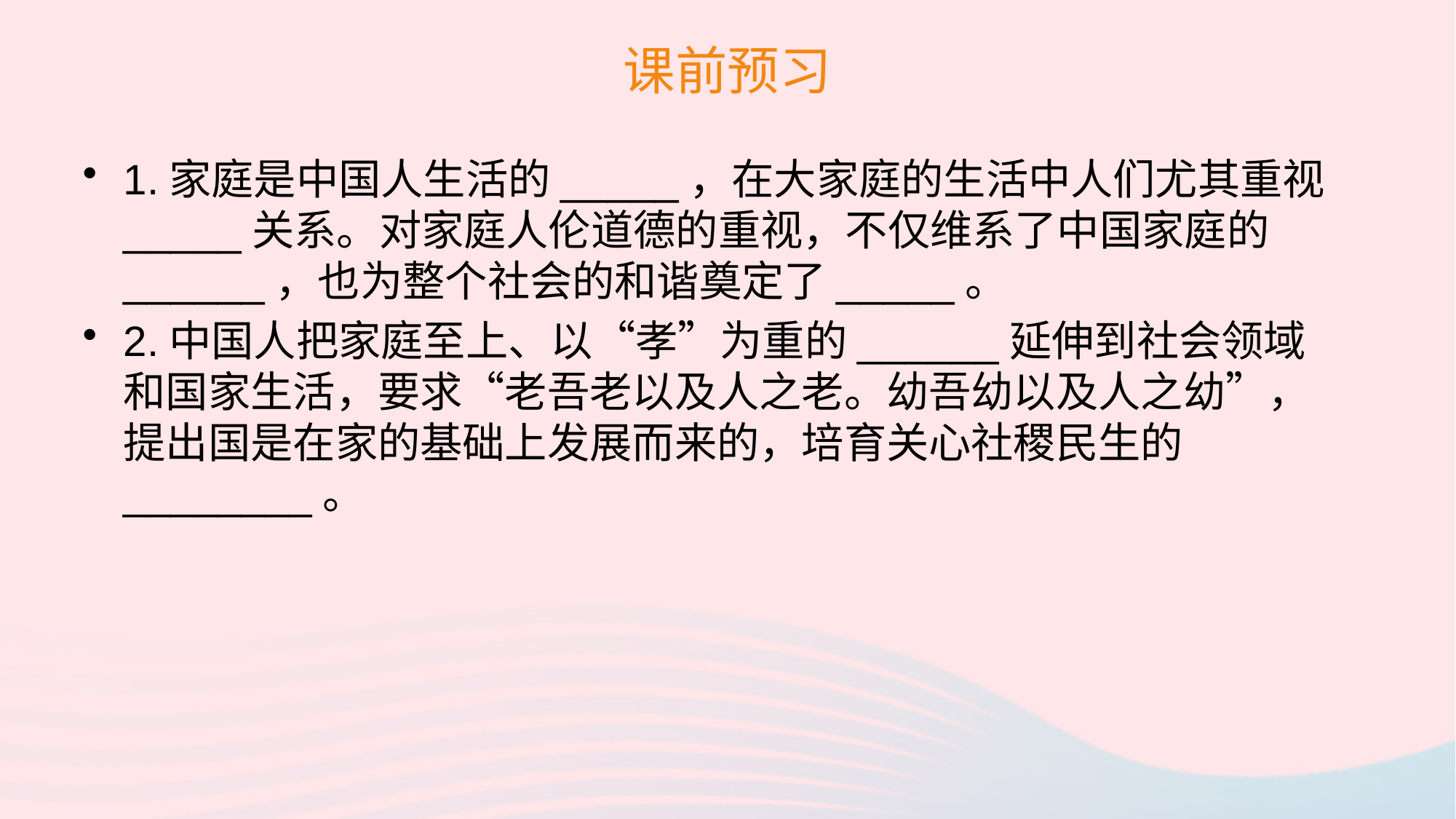

# 课前预习
1.家庭是中国人生活的_____，在大家庭的生活中人们尤其重视_____关系。对家庭人伦道德的重视，不仅维系了中国家庭的______，也为整个社会的和谐奠定了_____。
2.中国人把家庭至上、以“孝”为重的______延伸到社会领域和国家生活，要求“老吾老以及人之老。幼吾幼以及人之幼”，提出国是在家的基础上发展而来的，培育关心社稷民生的________。